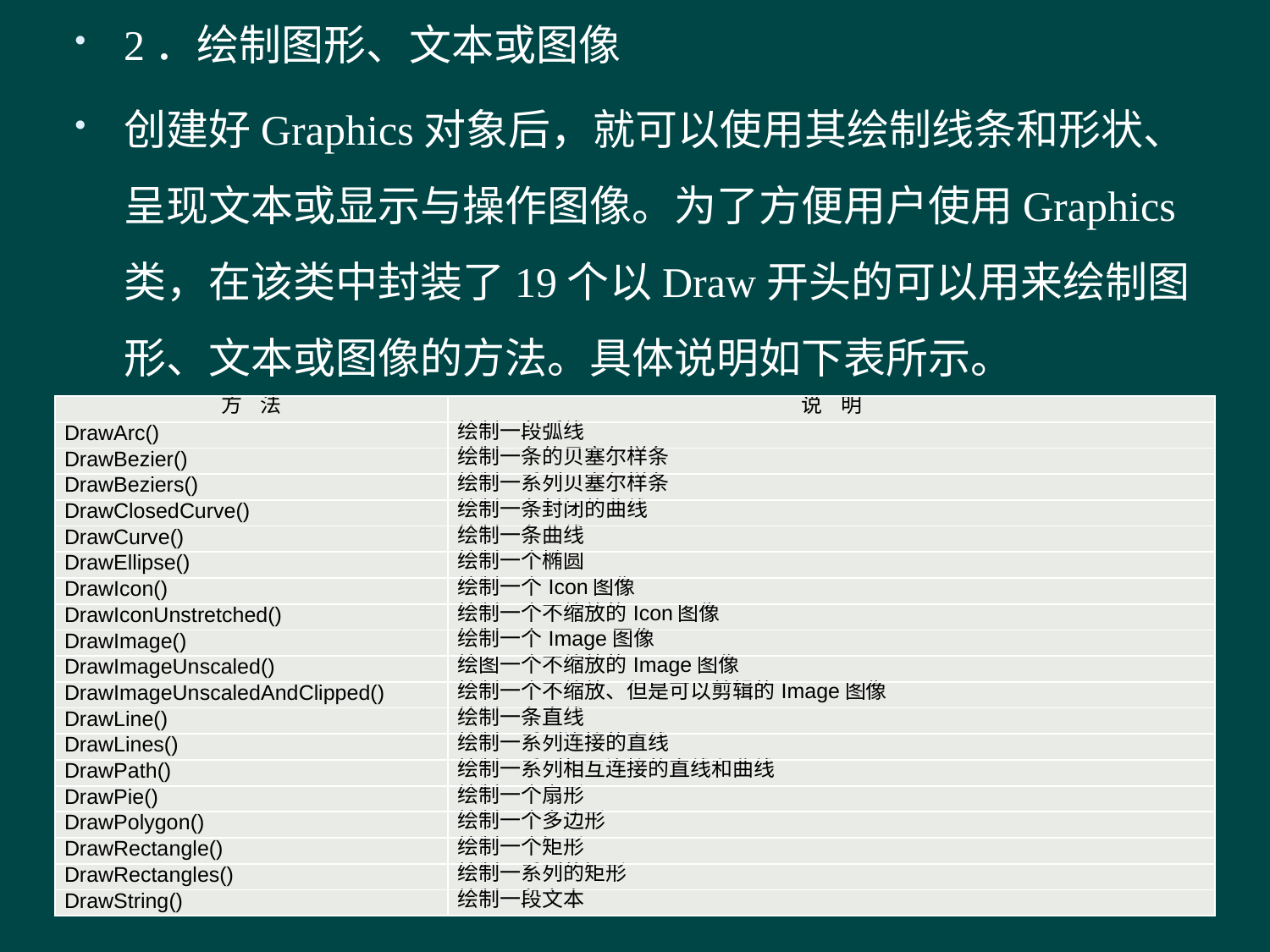

2．绘制图形、文本或图像
创建好Graphics对象后，就可以使用其绘制线条和形状、呈现文本或显示与操作图像。为了方便用户使用Graphics类，在该类中封装了19个以Draw开头的可以用来绘制图形、文本或图像的方法。具体说明如下表所示。
#
| 方 法 | 说 明 |
| --- | --- |
| DrawArc() | 绘制一段弧线 |
| DrawBezier() | 绘制一条的贝塞尔样条 |
| DrawBeziers() | 绘制一系列贝塞尔样条 |
| DrawClosedCurve() | 绘制一条封闭的曲线 |
| DrawCurve() | 绘制一条曲线 |
| DrawEllipse() | 绘制一个椭圆 |
| DrawIcon() | 绘制一个Icon图像 |
| DrawIconUnstretched() | 绘制一个不缩放的Icon图像 |
| DrawImage() | 绘制一个Image图像 |
| DrawImageUnscaled() | 绘图一个不缩放的Image图像 |
| DrawImageUnscaledAndClipped() | 绘制一个不缩放、但是可以剪辑的Image图像 |
| DrawLine() | 绘制一条直线 |
| DrawLines() | 绘制一系列连接的直线 |
| DrawPath() | 绘制一系列相互连接的直线和曲线 |
| DrawPie() | 绘制一个扇形 |
| DrawPolygon() | 绘制一个多边形 |
| DrawRectangle() | 绘制一个矩形 |
| DrawRectangles() | 绘制一系列的矩形 |
| DrawString() | 绘制一段文本 |